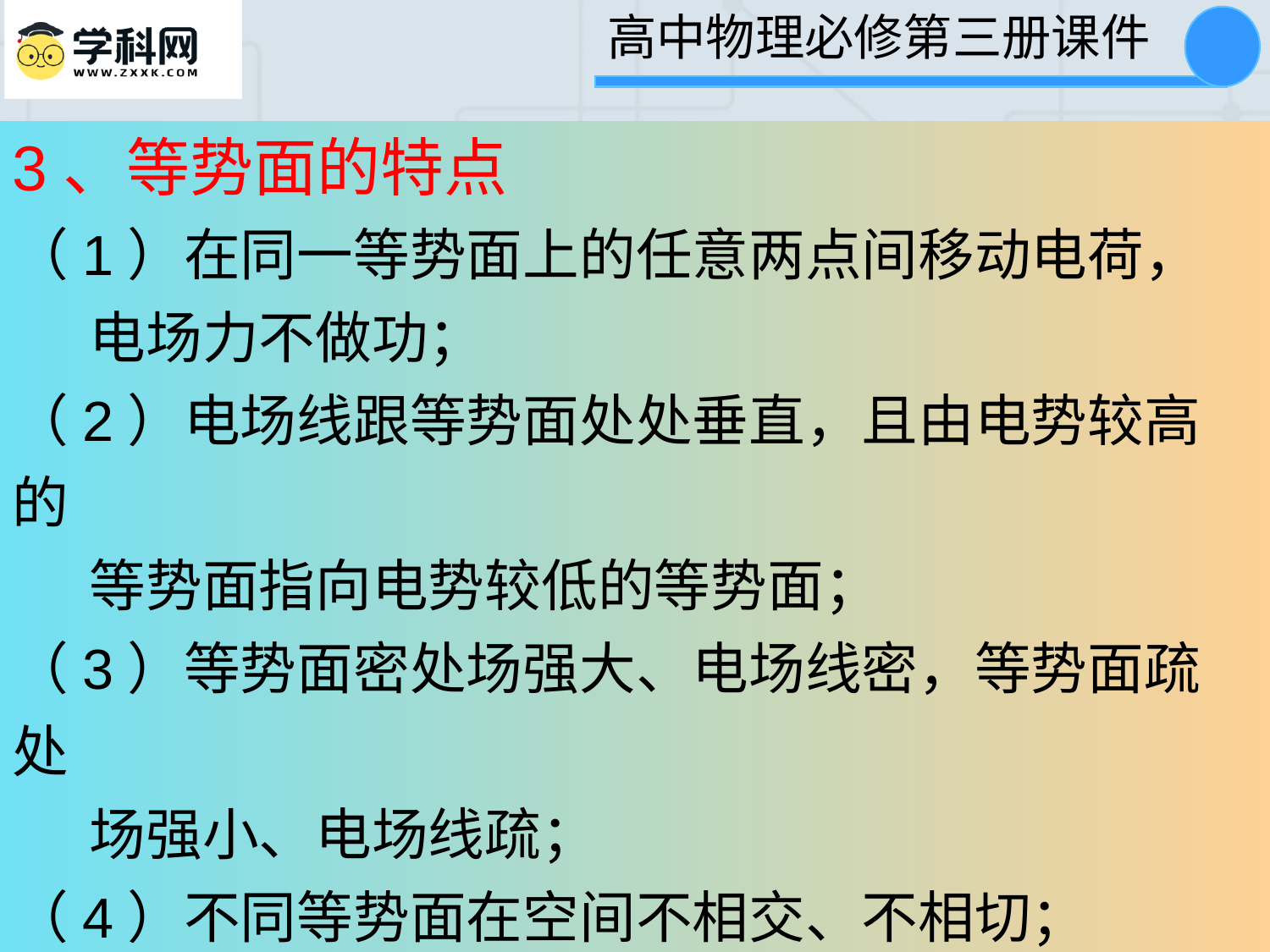

3、等势面的特点
（1）在同一等势面上的任意两点间移动电荷，
     电场力不做功；
（2）电场线跟等势面处处垂直，且由电势较高的
     等势面指向电势较低的等势面；
（3）等势面密处场强大、电场线密，等势面疏处
     场强小、电场线疏；
（4）不同等势面在空间不相交、不相切；
（5）处于静电平衡状态的导体是一个等势体，其
     表面为一个等势面。